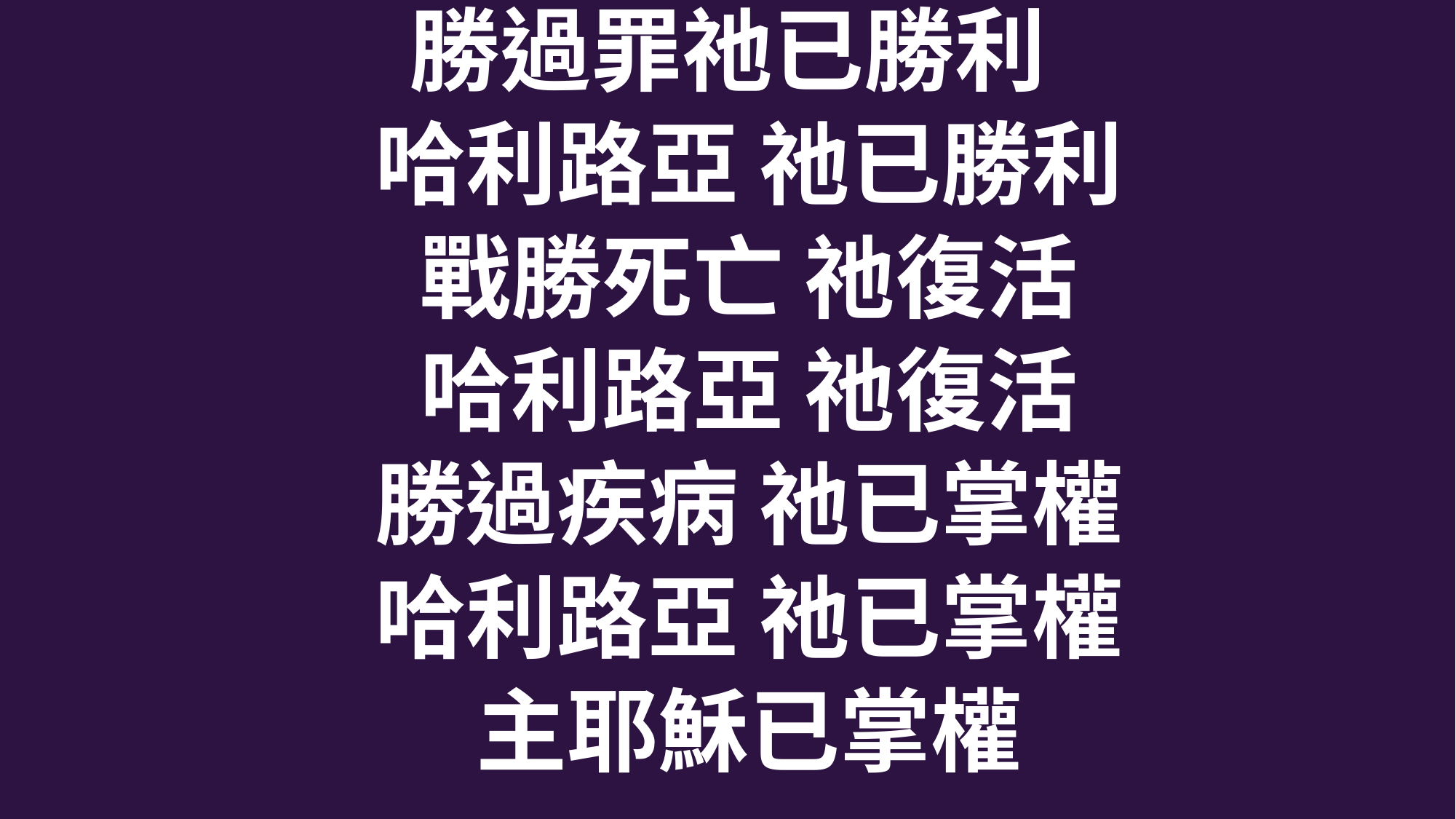

勝過罪祂已勝利
 哈利路亞 祂已勝利
 戰勝死亡 祂復活
 哈利路亞 祂復活
 勝過疾病 祂已掌權
 哈利路亞 祂已掌權
 主耶穌已掌權